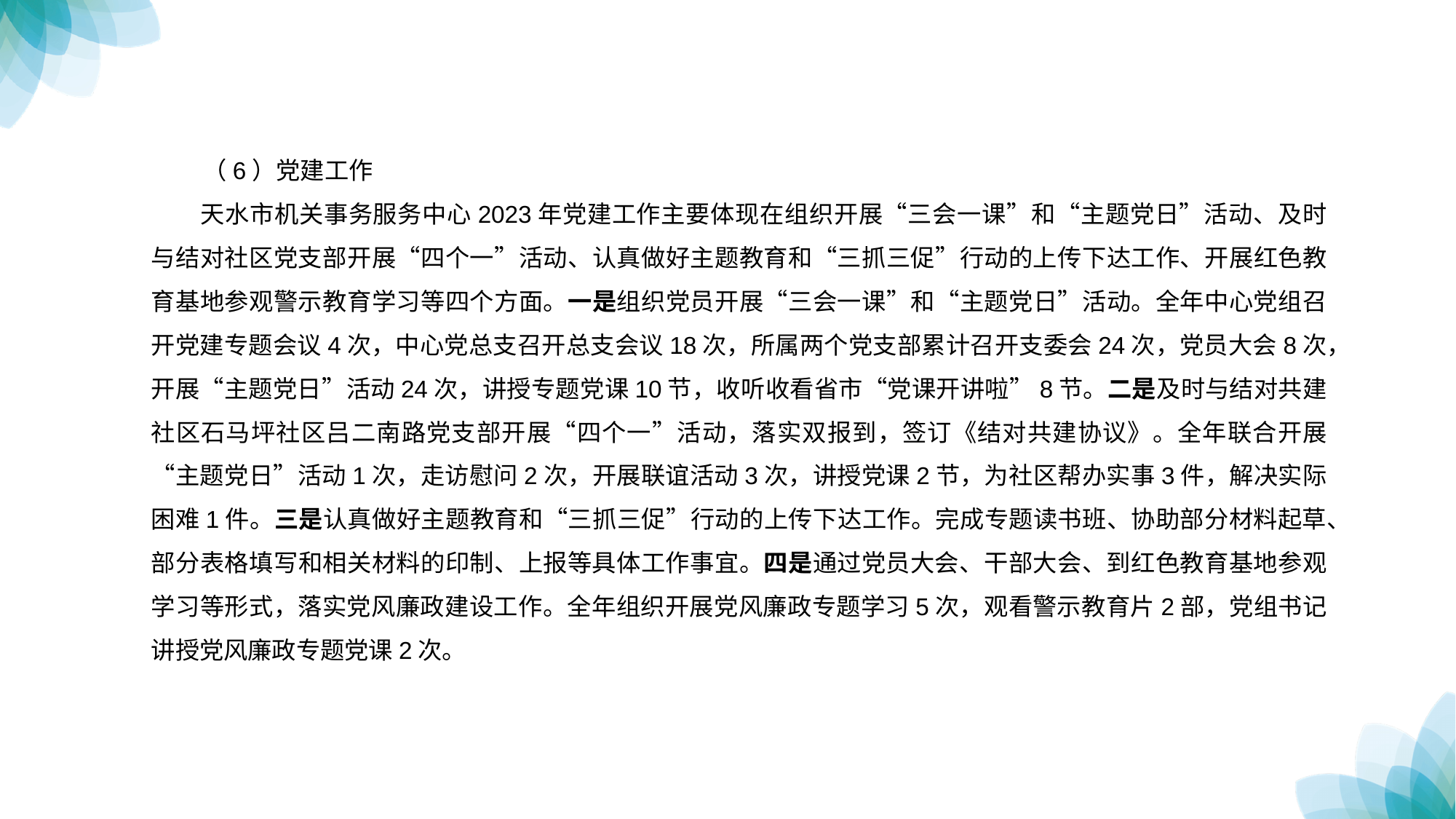

（6）党建工作
　　天水市机关事务服务中心2023年党建工作主要体现在组织开展“三会一课”和“主题党日”活动、及时与结对社区党支部开展“四个一”活动、认真做好主题教育和“三抓三促”行动的上传下达工作、开展红色教育基地参观警示教育学习等四个方面。一是组织党员开展“三会一课”和“主题党日”活动。全年中心党组召开党建专题会议4次，中心党总支召开总支会议18次，所属两个党支部累计召开支委会24次，党员大会8次，开展“主题党日”活动24次，讲授专题党课10节，收听收看省市“党课开讲啦”8节。二是及时与结对共建社区石马坪社区吕二南路党支部开展“四个一”活动，落实双报到，签订《结对共建协议》。全年联合开展“主题党日”活动1次，走访慰问2次，开展联谊活动3次，讲授党课2节，为社区帮办实事3件，解决实际困难1件。三是认真做好主题教育和“三抓三促”行动的上传下达工作。完成专题读书班、协助部分材料起草、部分表格填写和相关材料的印制、上报等具体工作事宜。四是通过党员大会、干部大会、到红色教育基地参观学习等形式，落实党风廉政建设工作。全年组织开展党风廉政专题学习5次，观看警示教育片2部，党组书记讲授党风廉政专题党课2次。